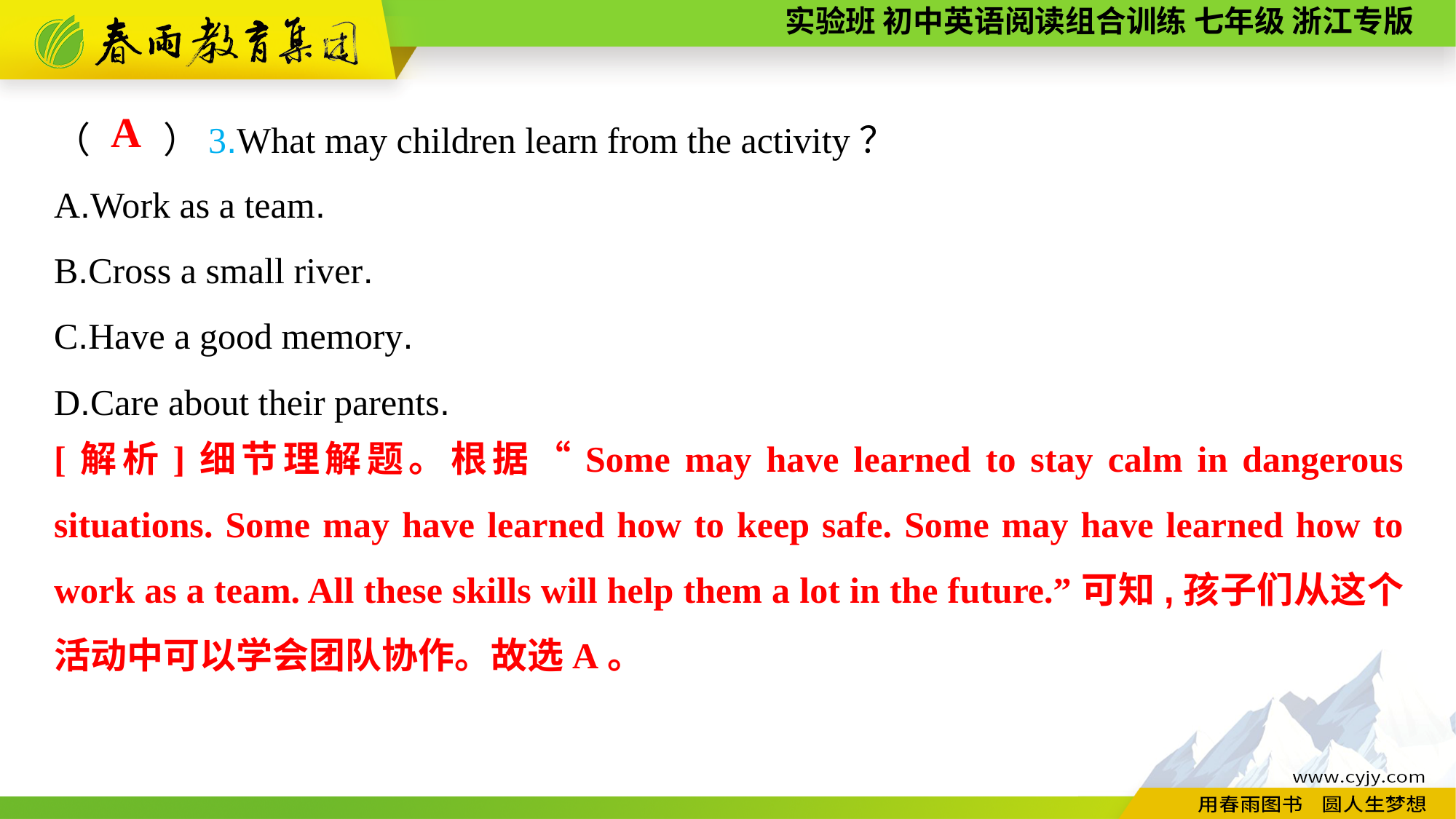

（　　）3.What may children learn from the activity？
A.Work as a team.
B.Cross a small river.
C.Have a good memory.
D.Care about their parents.
A
[解析]细节理解题。根据“Some may have learned to stay calm in dangerous situations. Some may have learned how to keep safe. Some may have learned how to work as a team. All these skills will help them a lot in the future.”可知,孩子们从这个活动中可以学会团队协作。故选A。